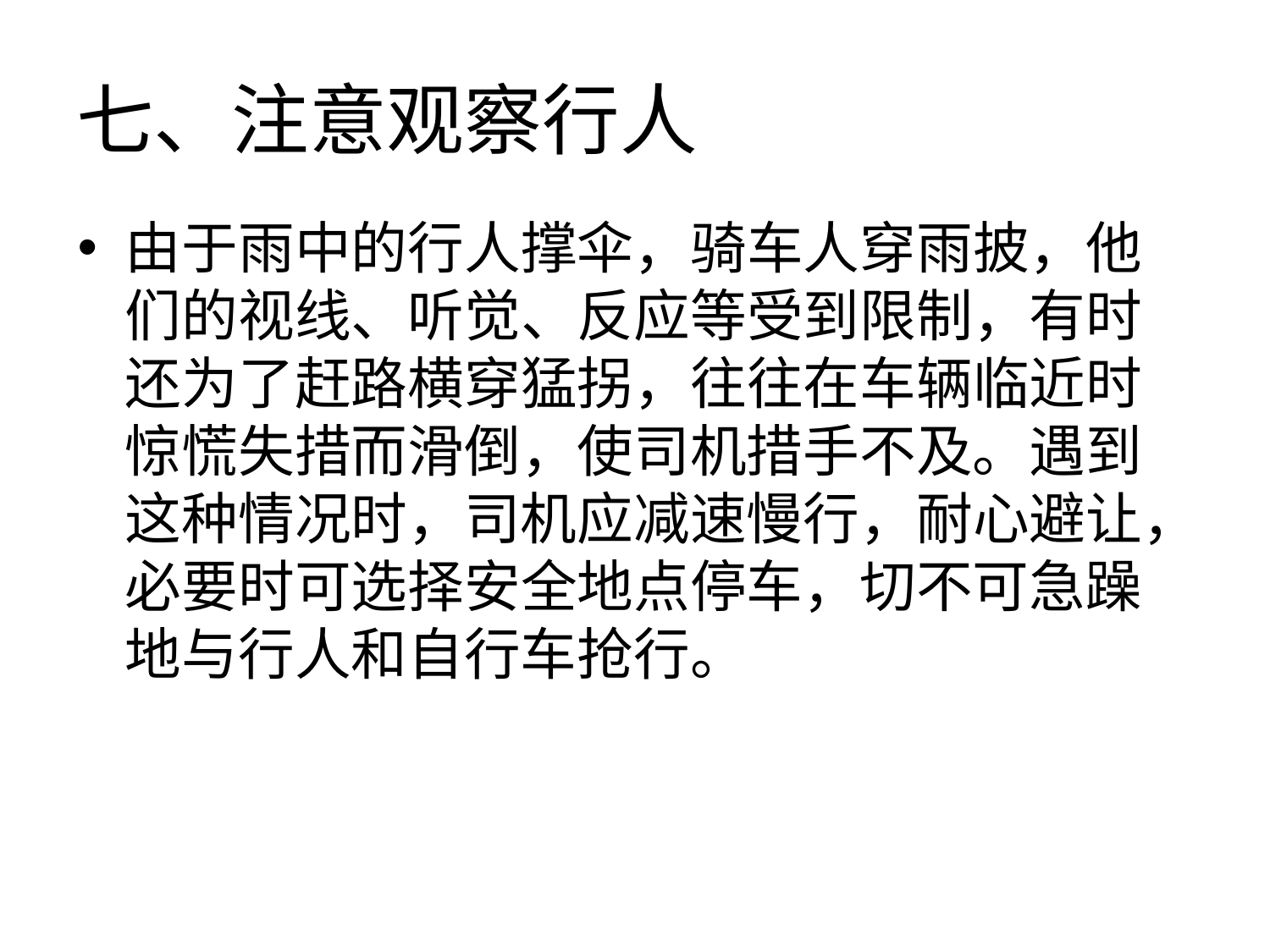

# 七、注意观察行人
由于雨中的行人撑伞，骑车人穿雨披，他们的视线、听觉、反应等受到限制，有时还为了赶路横穿猛拐，往往在车辆临近时惊慌失措而滑倒，使司机措手不及。遇到这种情况时，司机应减速慢行，耐心避让，必要时可选择安全地点停车，切不可急躁地与行人和自行车抢行。